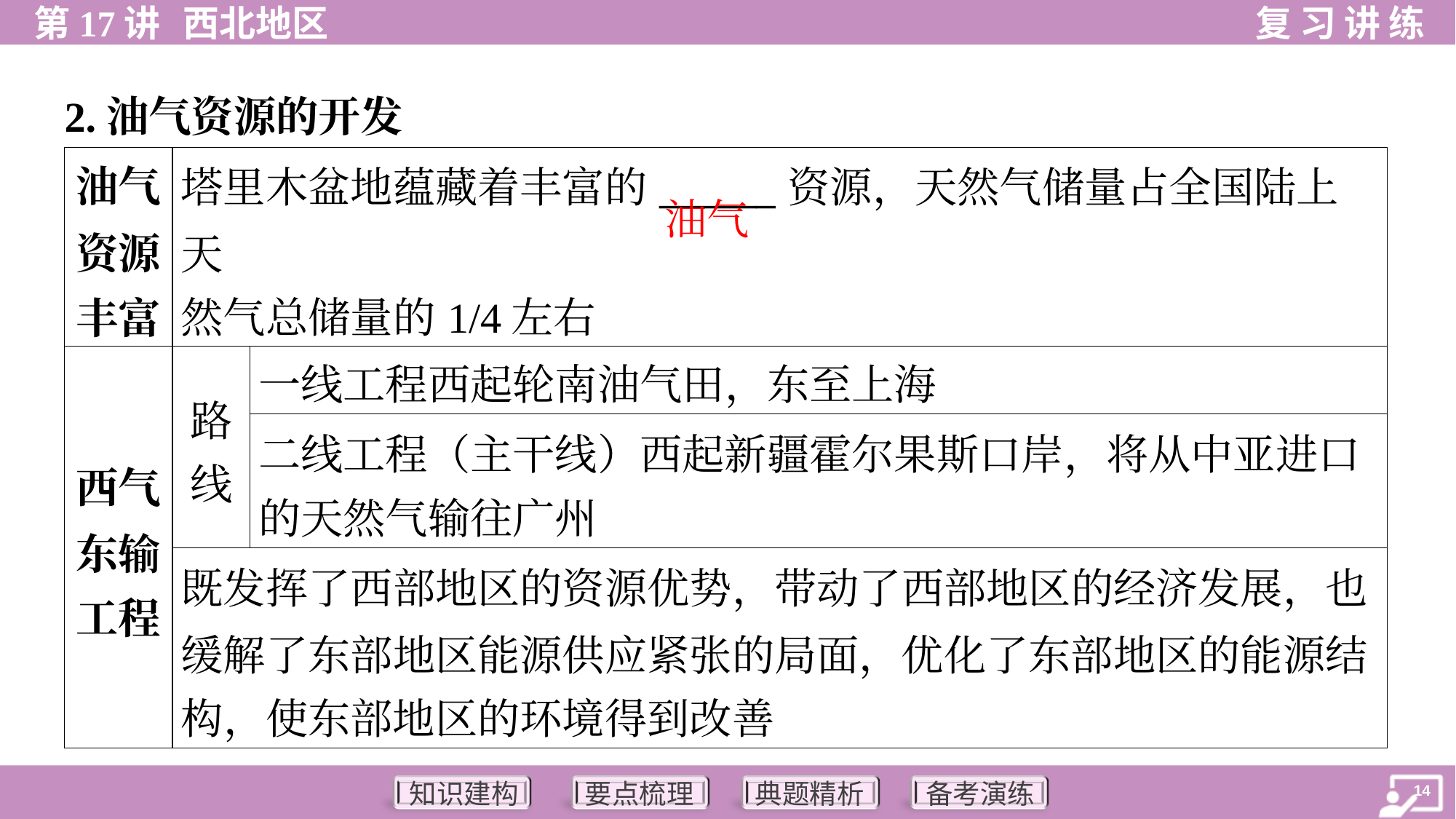

2.油气资源的开发
| 油气 资源 丰富 | 塔里木盆地蕴藏着丰富的\_\_\_\_\_\_资源，天然气储量占全国陆上天 然气总储量的1/4左右 |  |
| --- | --- | --- |
| 西气 东输 工程 | 路 线 | 一线工程西起轮南油气田，东至上海 |
|  |  | 二线工程（主干线）西起新疆霍尔果斯口岸，将从中亚进口 的天然气输往广州 |
|  | 既发挥了西部地区的资源优势，带动了西部地区的经济发展，也 缓解了东部地区能源供应紧张的局面，优化了东部地区的能源结 构，使东部地区的环境得到改善 |  |
油气